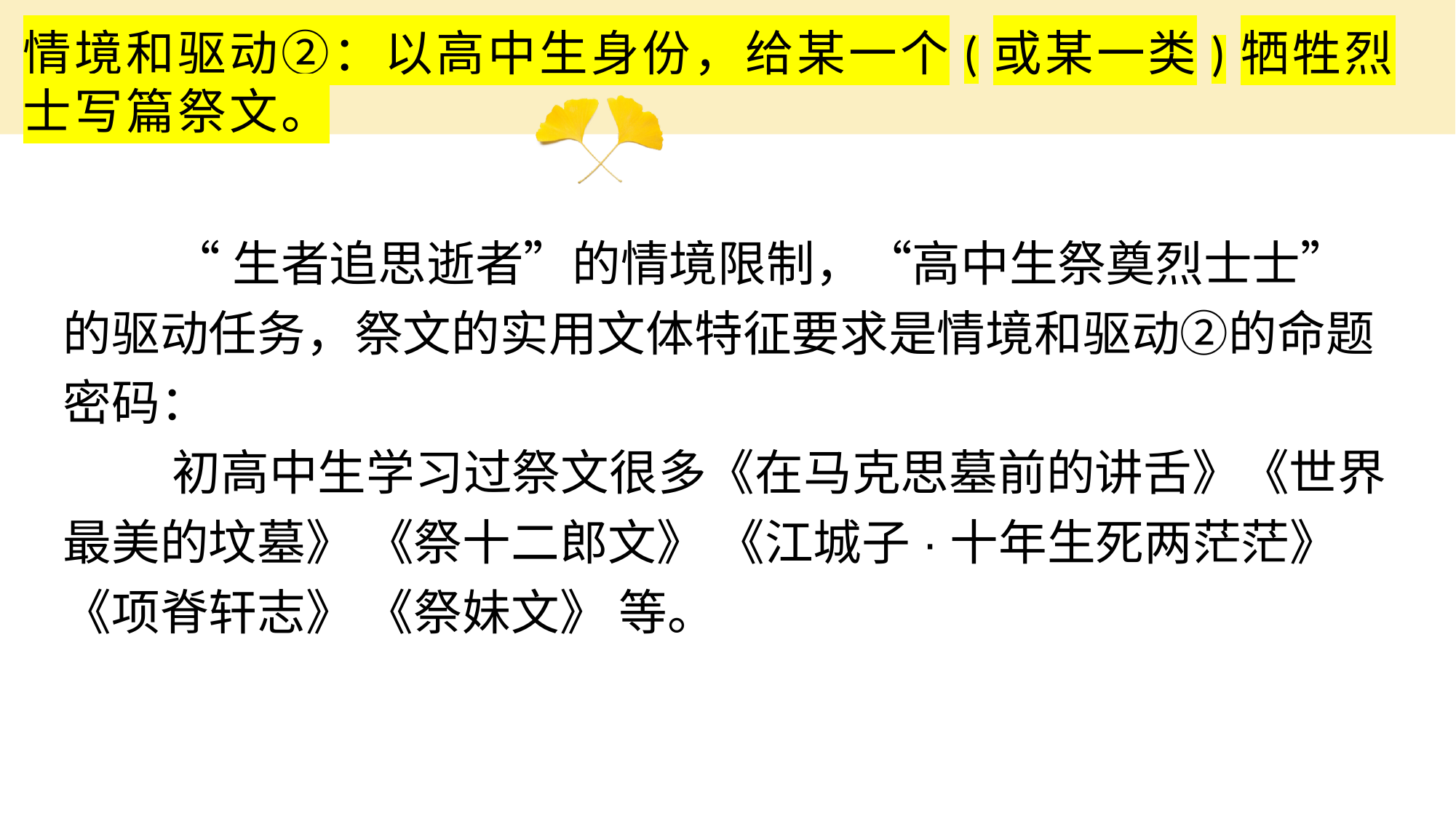

# 情境和驱动②：以高中生身份，给某一个(或某一类)牺牲烈士写篇祭文。
	“生者追思逝者”的情境限制，“高中生祭奠烈士士”的驱动任务，祭文的实用文体特征要求是情境和驱动②的命题密码：
	初高中生学习过祭文很多《在马克思墓前的讲舌》《世界最美的坟墓》 《祭十二郎文》 《江城子·十年生死两茫茫》《项脊轩志》 《祭妹文》 等。